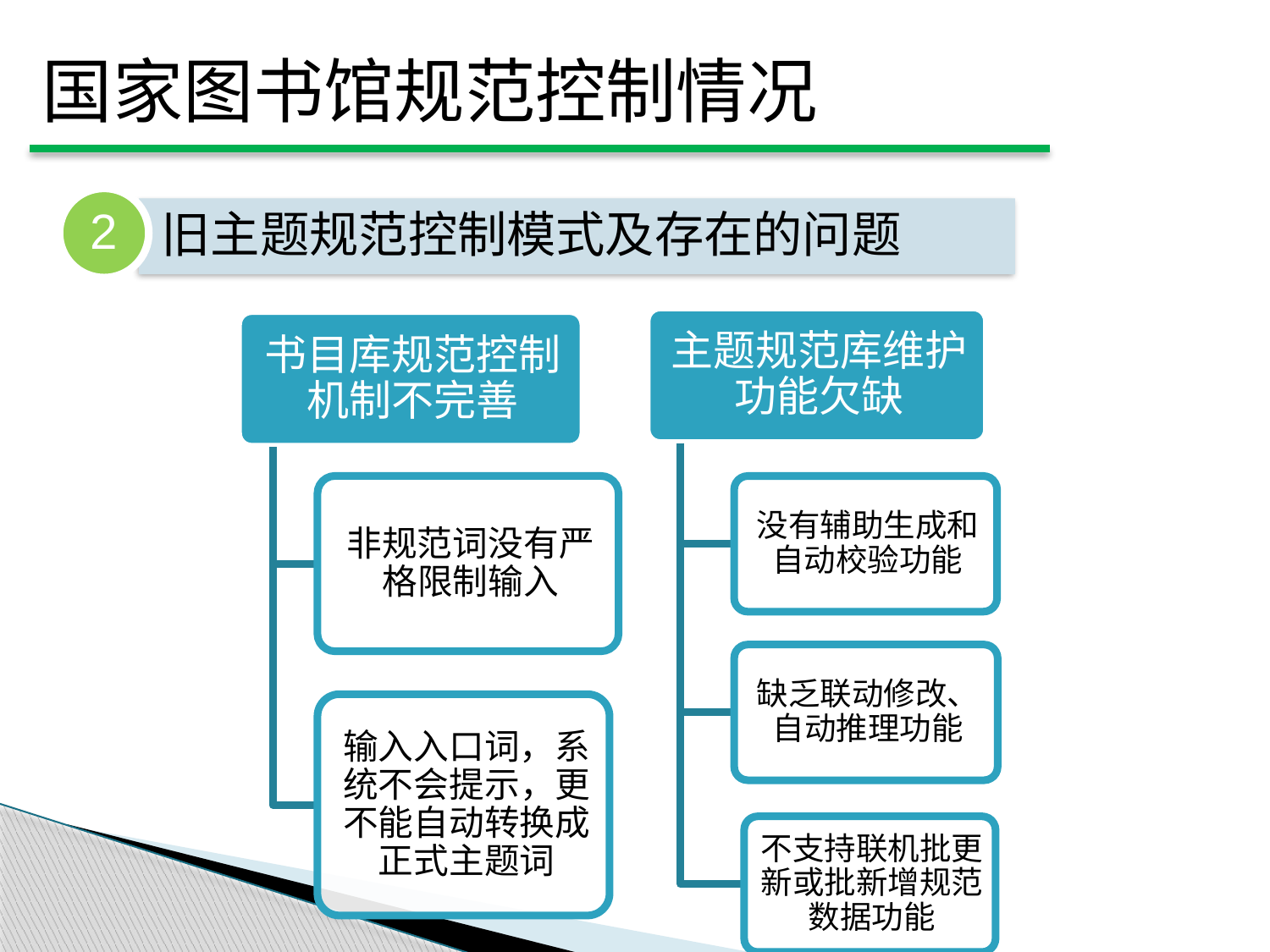

国家图书馆规范控制情况
2
旧主题规范控制模式及存在的问题
书目库规范控制机制不完善
非规范词没有严格限制输入
输入入口词，系统不会提示，更不能自动转换成正式主题词
主题规范库维护功能欠缺
没有辅助生成和自动校验功能
缺乏联动修改、自动推理功能
不支持联机批更新或批新增规范数据功能